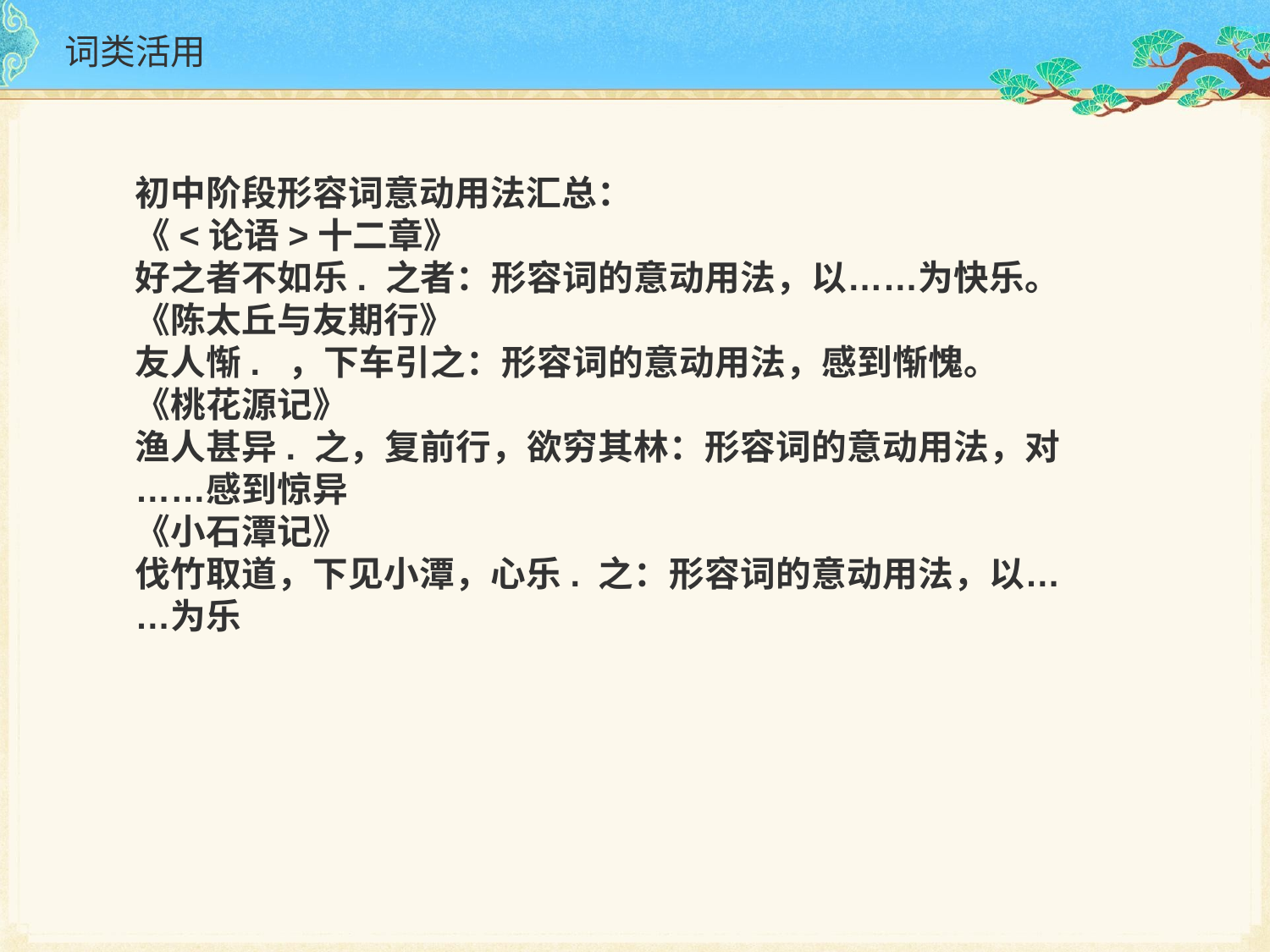

# 词类活用
初中阶段形容词意动用法汇总：
《<论语>十二章》
好之者不如乐. 之者：形容词的意动用法，以……为快乐。
《陈太丘与友期行》
友人惭.  ，下车引之：形容词的意动用法，感到惭愧。
《桃花源记》
渔人甚异. 之，复前行，欲穷其林：形容词的意动用法，对……感到惊异
《小石潭记》
伐竹取道，下见小潭，心乐. 之：形容词的意动用法，以……为乐